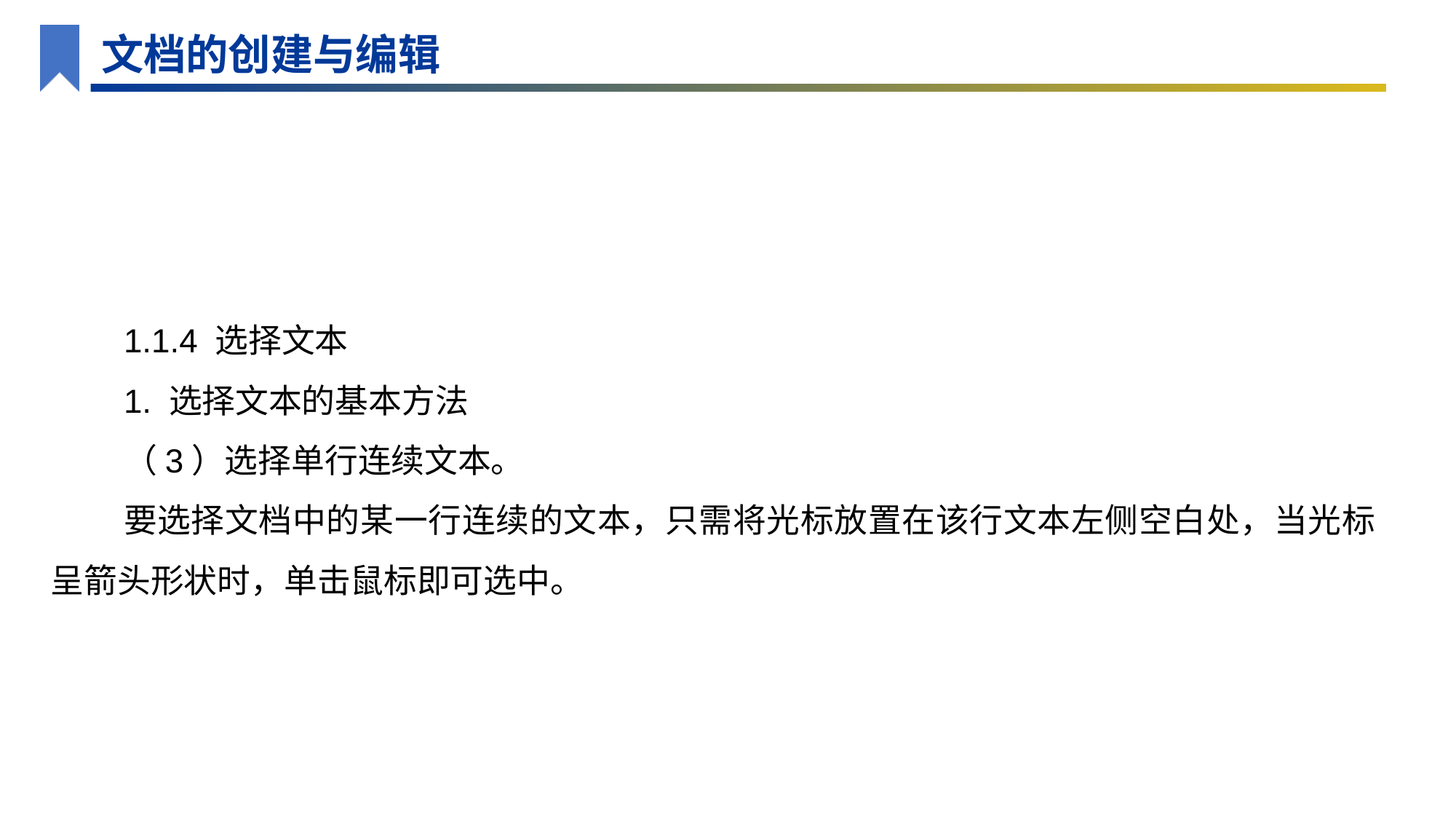

文档的创建与编辑
1.1.4 选择文本
1. 选择文本的基本方法
（3）选择单行连续文本。
要选择文档中的某一行连续的文本，只需将光标放置在该行文本左侧空白处，当光标呈箭头形状时，单击鼠标即可选中。